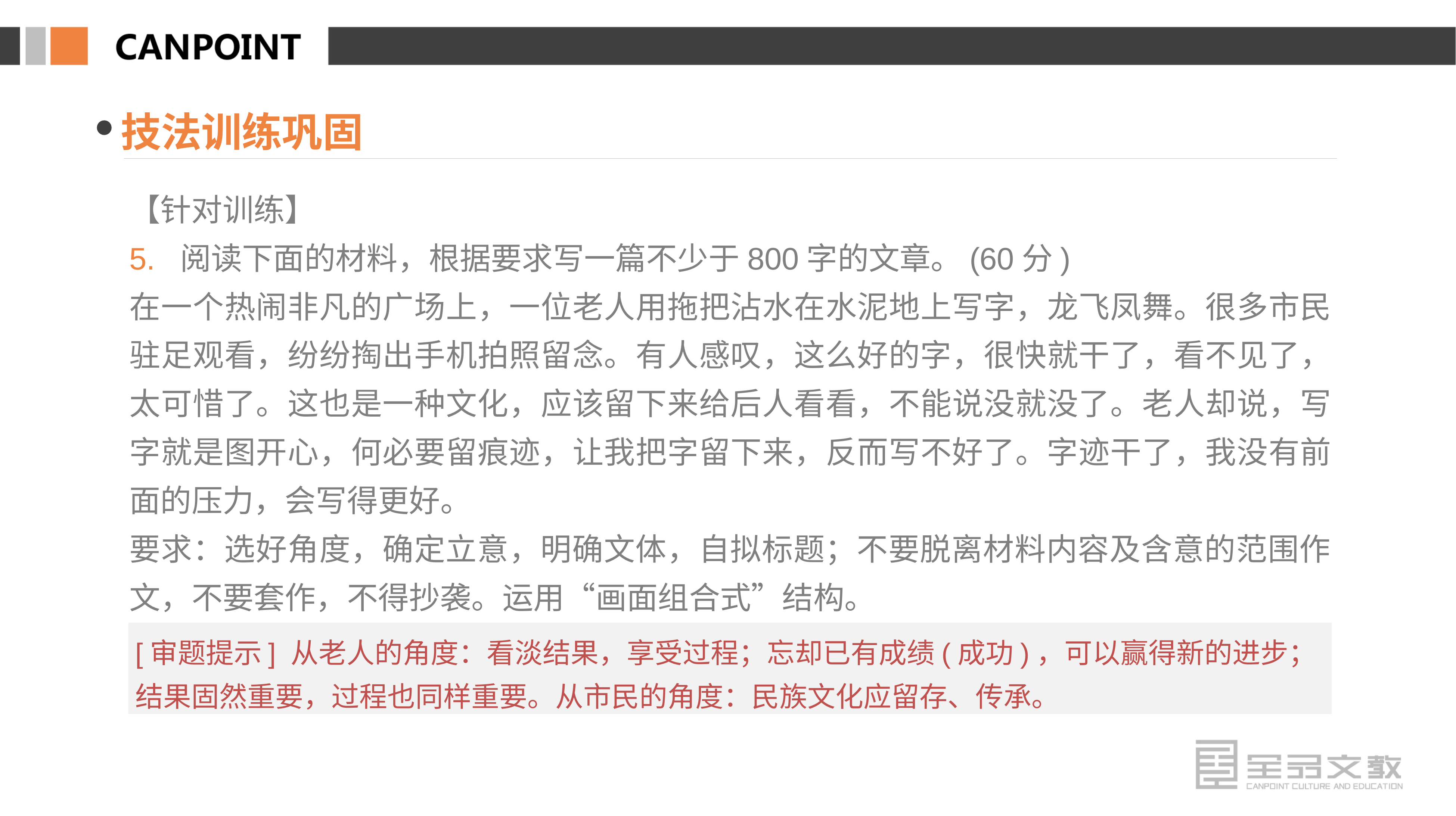

技法训练巩固

【针对训练】
5.  阅读下面的材料，根据要求写一篇不少于800字的文章。(60分)
在一个热闹非凡的广场上，一位老人用拖把沾水在水泥地上写字，龙飞凤舞。很多市民驻足观看，纷纷掏出手机拍照留念。有人感叹，这么好的字，很快就干了，看不见了，太可惜了。这也是一种文化，应该留下来给后人看看，不能说没就没了。老人却说，写字就是图开心，何必要留痕迹，让我把字留下来，反而写不好了。字迹干了，我没有前面的压力，会写得更好。
要求：选好角度，确定立意，明确文体，自拟标题；不要脱离材料内容及含意的范围作文，不要套作，不得抄袭。运用“画面组合式”结构。
[审题提示] 从老人的角度：看淡结果，享受过程；忘却已有成绩(成功)，可以赢得新的进步；结果固然重要，过程也同样重要。从市民的角度：民族文化应留存、传承。